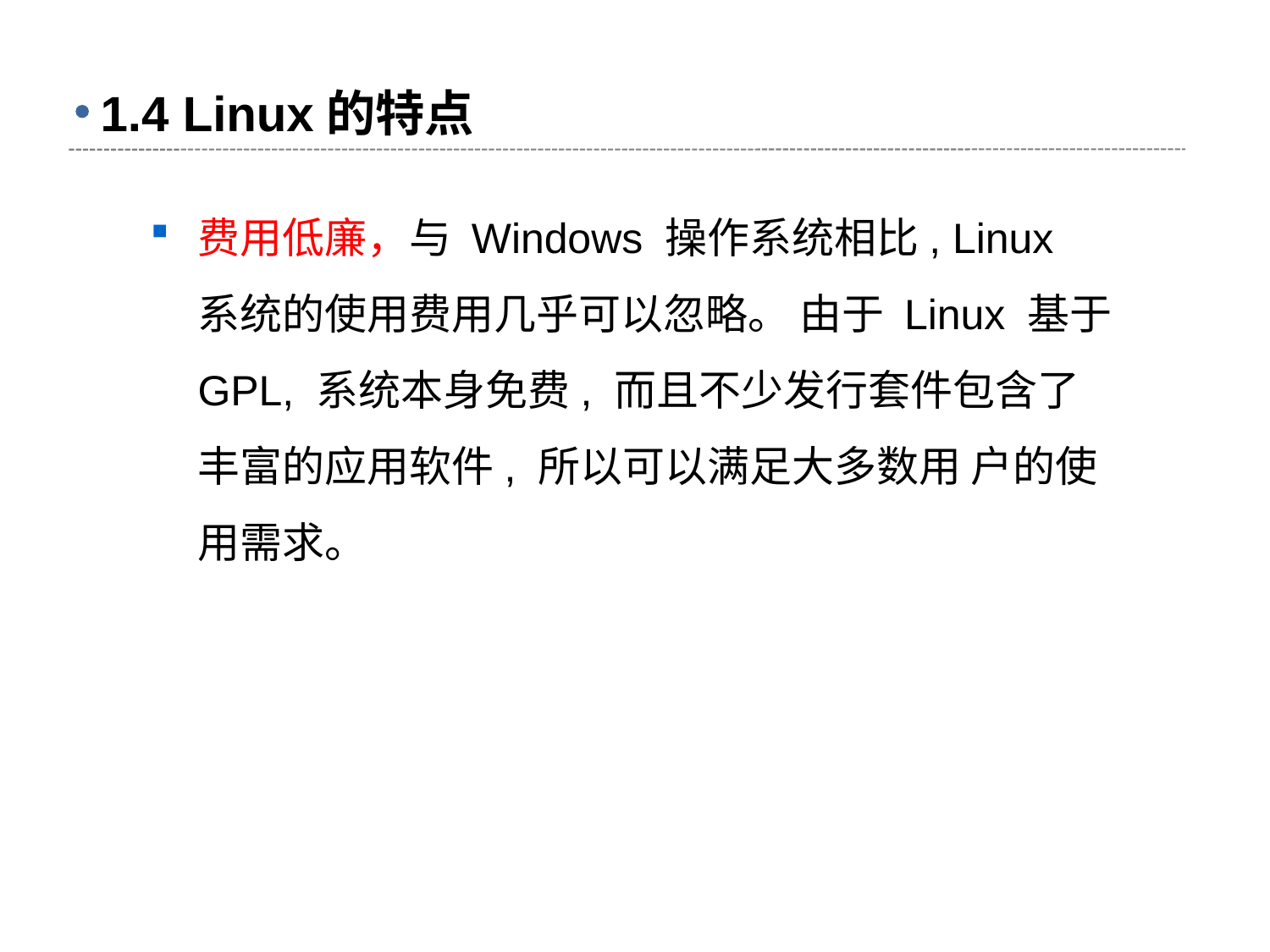

# 1.4 Linux的特点
费用低廉，与 Windows 操作系统相比, Linux 系统的使用费用几乎可以忽略。 由于 Linux 基于 GPL, 系统本身免费, 而且不少发行套件包含了丰富的应用软件, 所以可以满足大多数用 户的使用需求。